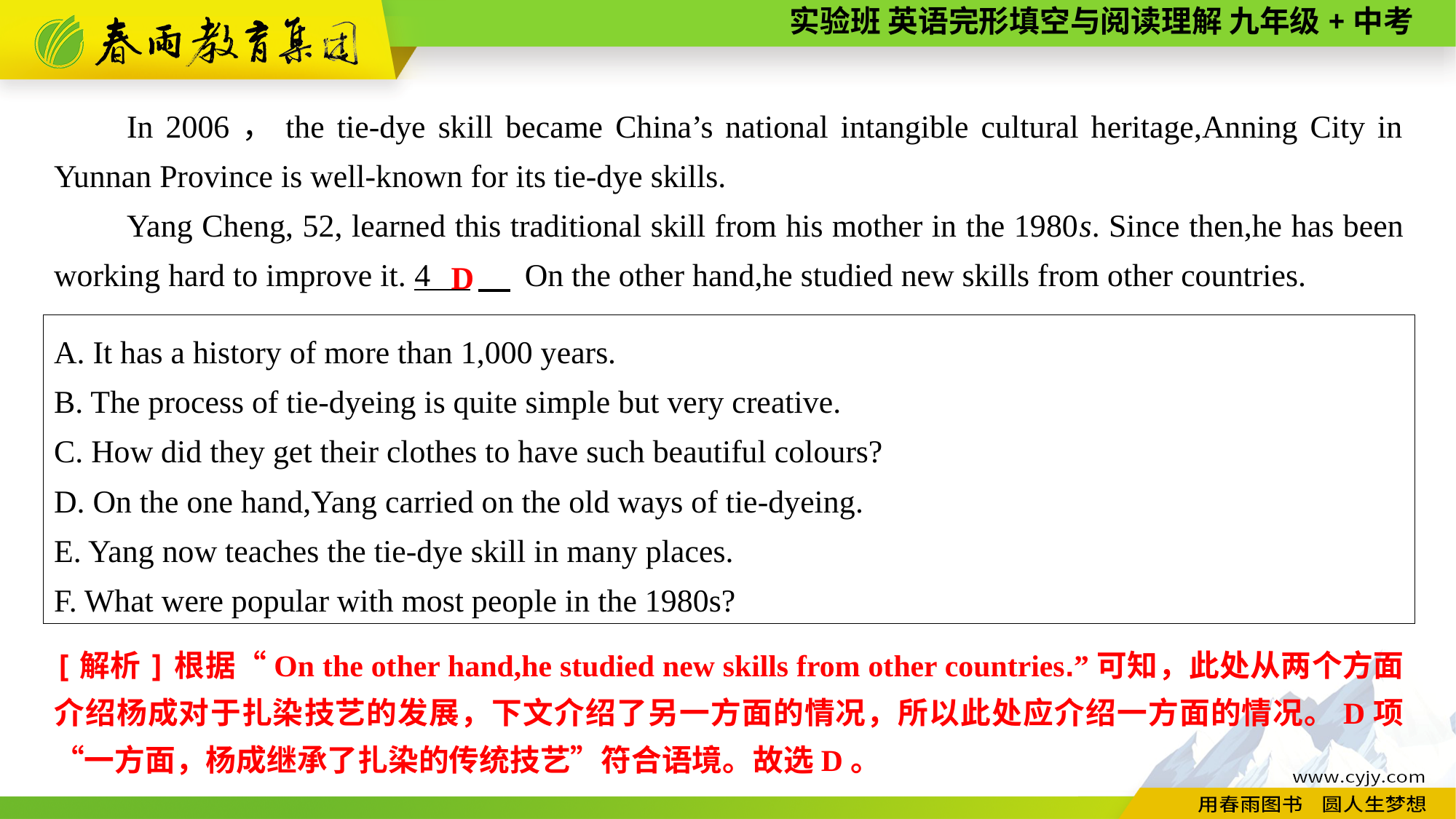

In 2006，the tie-dye skill became China’s national intangible cultural heritage,Anning City in Yunnan Province is well-known for its tie-dye skills.
Yang Cheng, 52, learned this traditional skill from his mother in the 1980s. Since then,he has been working hard to improve it. 4     　 On the other hand,he studied new skills from other countries.
D
A. It has a history of more than 1,000 years.
B. The process of tie-dyeing is quite simple but very creative.
C. How did they get their clothes to have such beautiful colours?
D. On the one hand,Yang carried on the old ways of tie-dyeing.
E. Yang now teaches the tie-dye skill in many places.
F. What were popular with most people in the 1980s?
[解析]根据“On the other hand,he studied new skills from other countries.”可知，此处从两个方面介绍杨成对于扎染技艺的发展，下文介绍了另一方面的情况，所以此处应介绍一方面的情况。D项“一方面，杨成继承了扎染的传统技艺”符合语境。故选D。